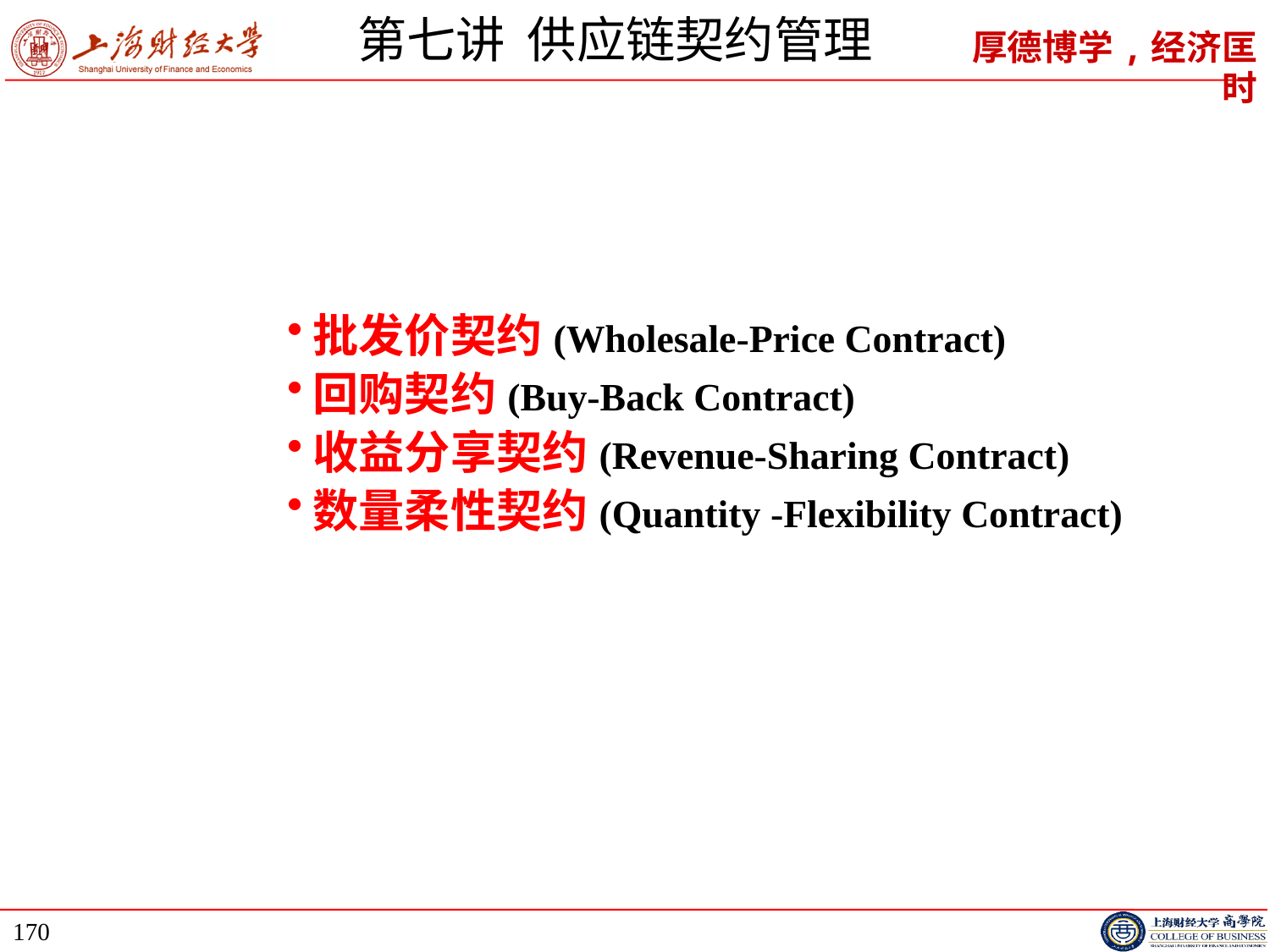

# 第七讲  供应链契约管理
批发价契约(Wholesale-Price Contract)
回购契约(Buy-Back Contract)
收益分享契约(Revenue-Sharing Contract)
数量柔性契约(Quantity -Flexibility Contract)
170